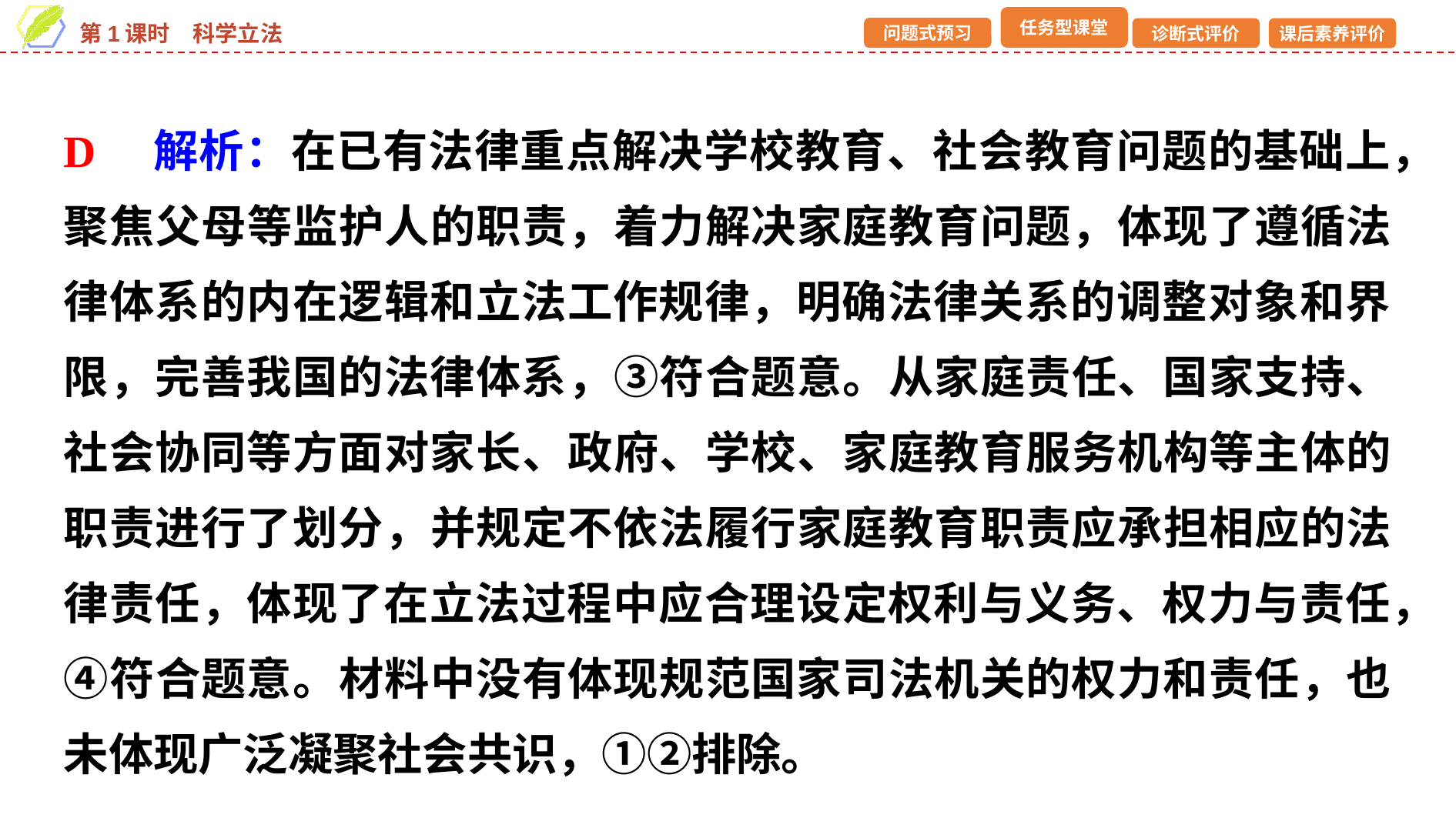

D　解析：在已有法律重点解决学校教育、社会教育问题的基础上，聚焦父母等监护人的职责，着力解决家庭教育问题，体现了遵循法律体系的内在逻辑和立法工作规律，明确法律关系的调整对象和界限，完善我国的法律体系，③符合题意。从家庭责任、国家支持、社会协同等方面对家长、政府、学校、家庭教育服务机构等主体的职责进行了划分，并规定不依法履行家庭教育职责应承担相应的法律责任，体现了在立法过程中应合理设定权利与义务、权力与责任，④符合题意。材料中没有体现规范国家司法机关的权力和责任，也未体现广泛凝聚社会共识，①②排除。